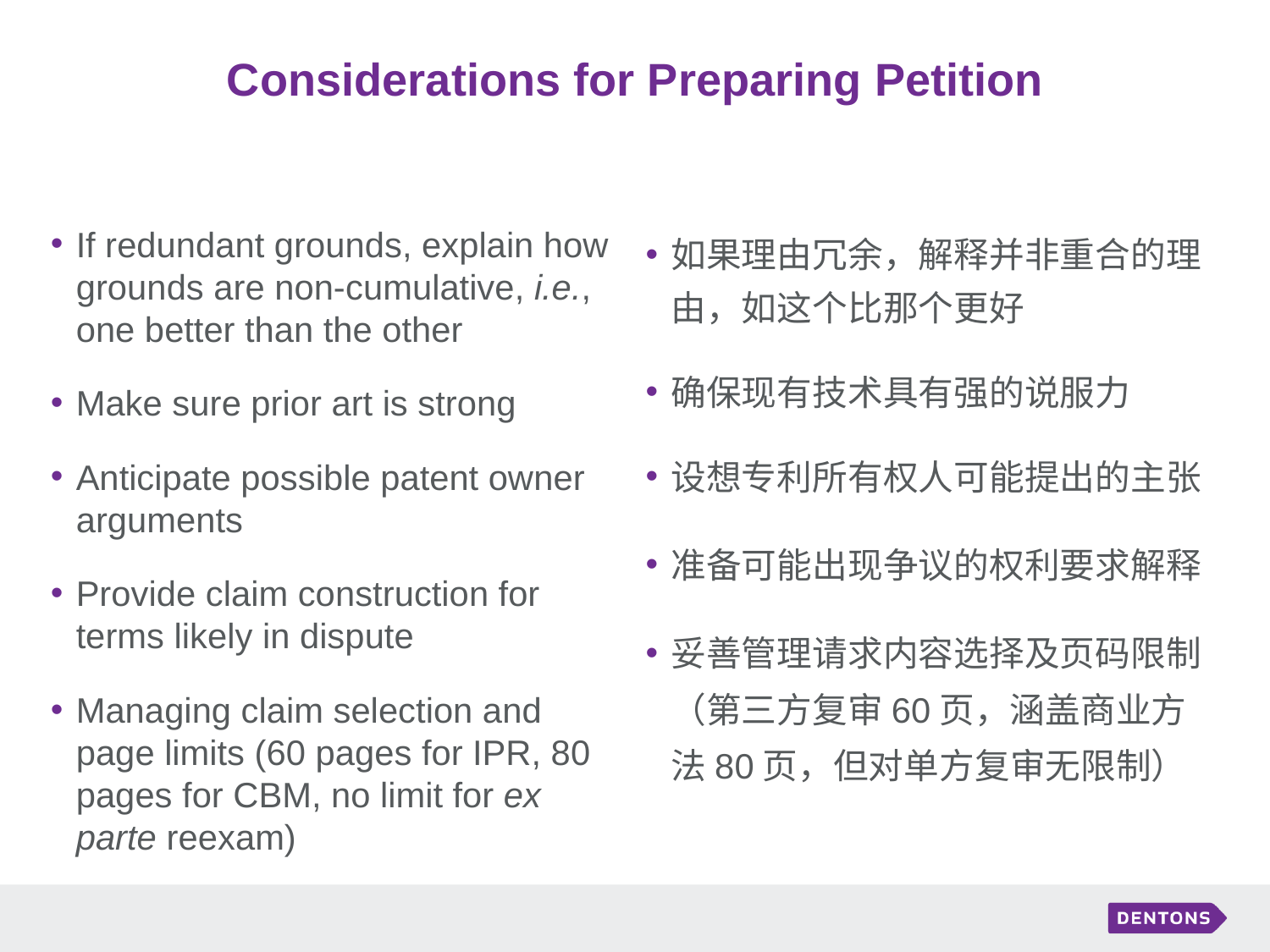

# Considerations for Preparing Petition
If redundant grounds, explain how grounds are non-cumulative, i.e., one better than the other
Make sure prior art is strong
Anticipate possible patent owner arguments
Provide claim construction for terms likely in dispute
Managing claim selection and page limits (60 pages for IPR, 80 pages for CBM, no limit for ex parte reexam)
如果理由冗余，解释并非重合的理由，如这个比那个更好
确保现有技术具有强的说服力
设想专利所有权人可能提出的主张
准备可能出现争议的权利要求解释
妥善管理请求内容选择及页码限制（第三方复审60页，涵盖商业方法80页，但对单方复审无限制）